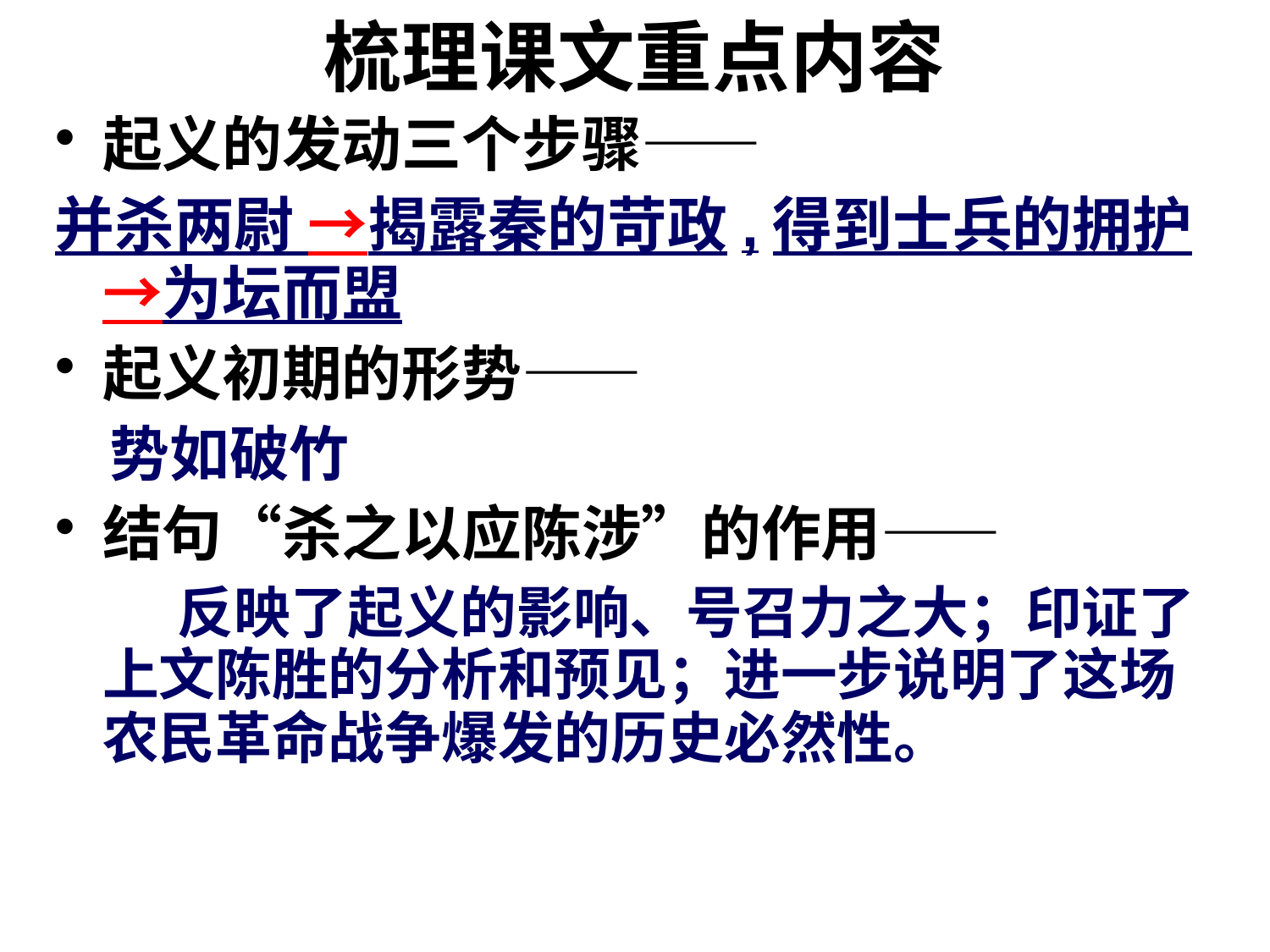

# 梳理课文重点内容
起义的发动三个步骤——
并杀两尉 →揭露秦的苛政,得到士兵的拥护→为坛而盟
起义初期的形势——
   势如破竹
结句“杀之以应陈涉”的作用——
        反映了起义的影响、号召力之大；印证了上文陈胜的分析和预见；进一步说明了这场农民革命战争爆发的历史必然性。